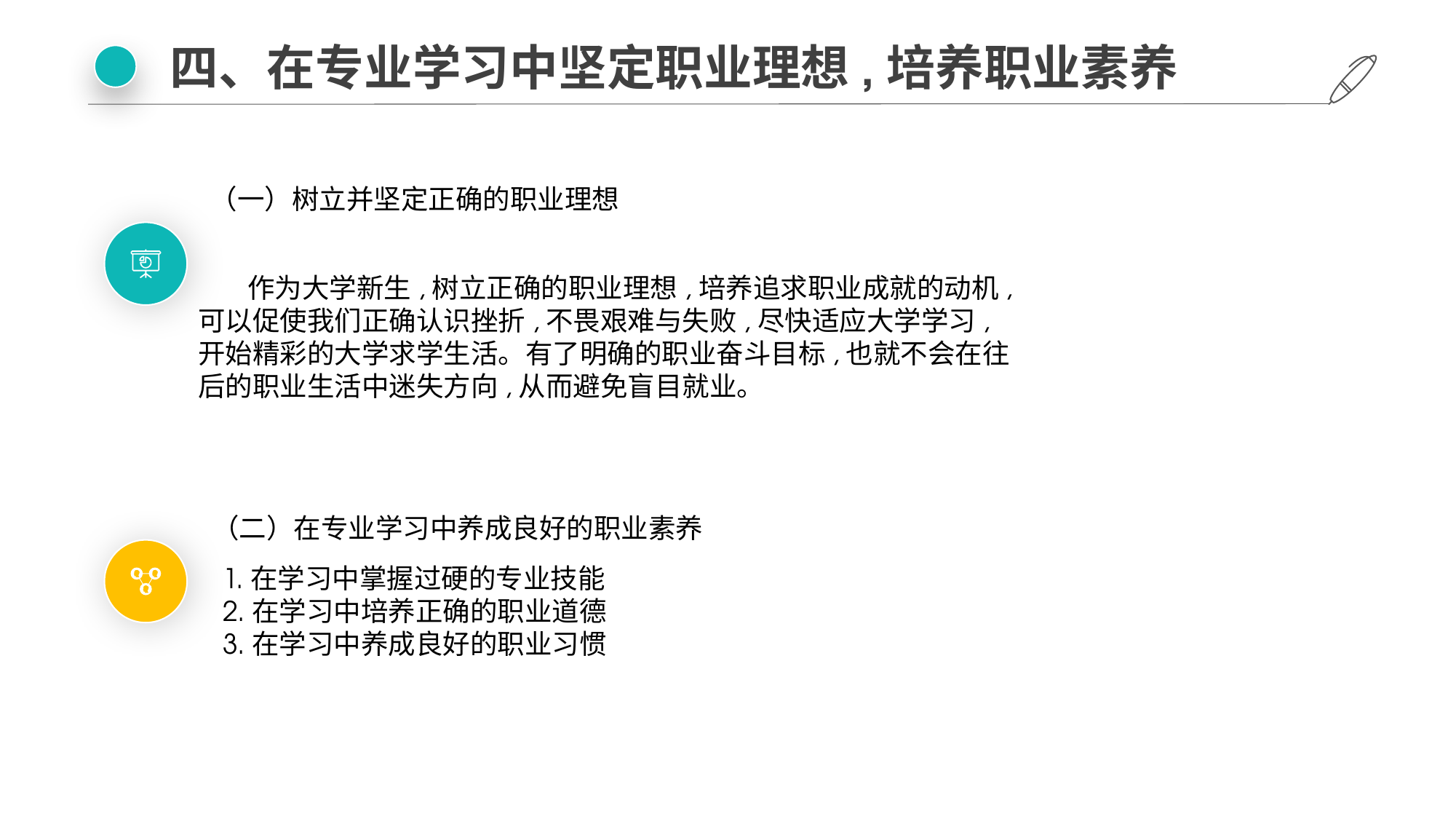

四、在专业学习中坚定职业理想,培养职业素养

（一）树立并坚定正确的职业理想

       作为大学新生,树立正确的职业理想,培养追求职业成就的动机,可以促使我们正确认识挫折,不畏艰难与失败,尽快适应大学学习,开始精彩的大学求学生活。有了明确的职业奋斗目标,也就不会在往后的职业生活中迷失方向,从而避免盲目就业。
（二）在专业学习中养成良好的职业素养

1.在学习中掌握过硬的专业技能
2.在学习中培养正确的职业道德
3.在学习中养成良好的职业习惯